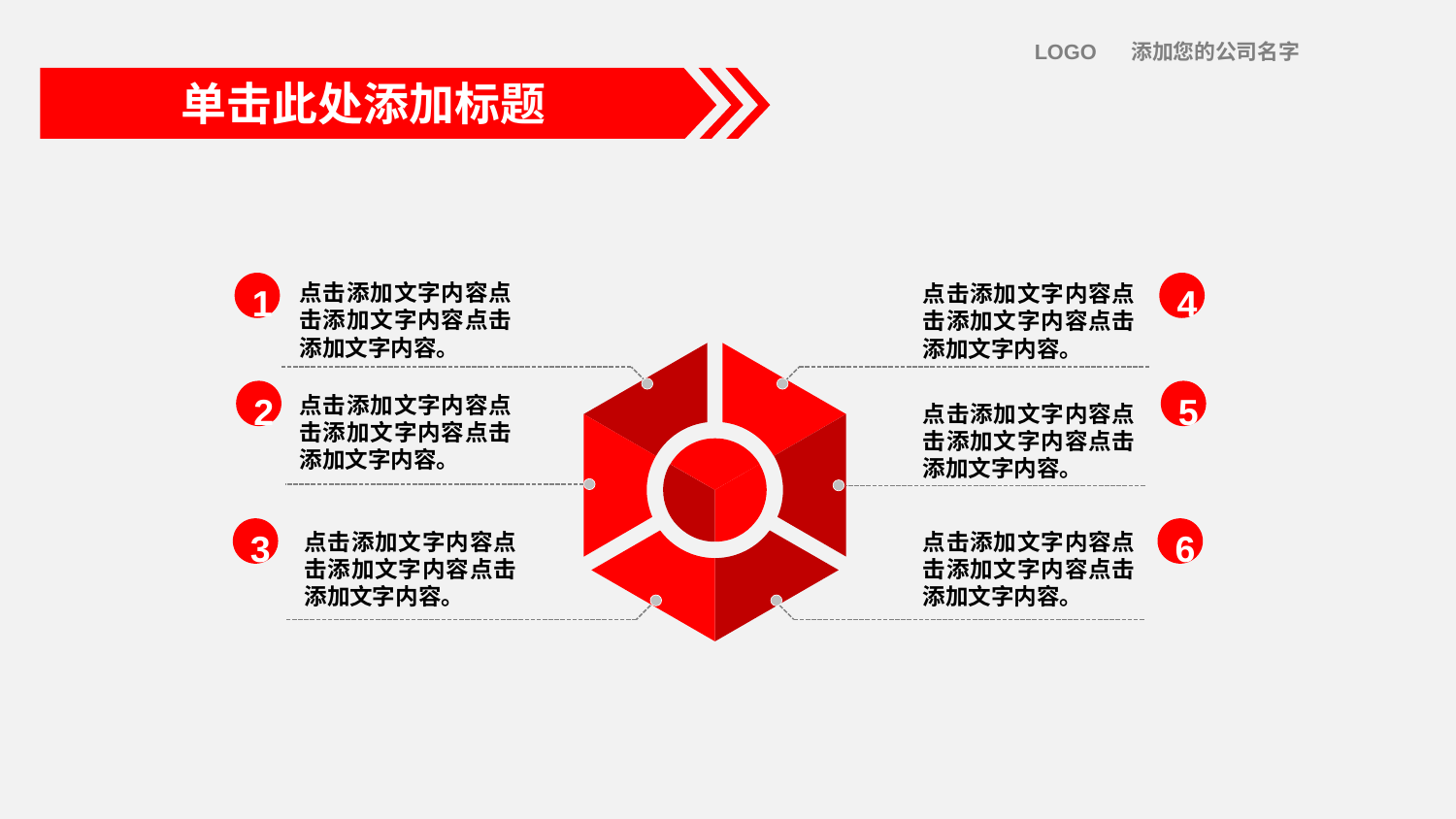

LOGO     添加您的公司名字

单击此处添加标题
点击添加文字内容点击添加文字内容点击添加文字内容。

1
点击添加文字内容点击添加文字内容点击添加文字内容。

4

2

5
点击添加文字内容点击添加文字内容点击添加文字内容。
点击添加文字内容点击添加文字内容点击添加文字内容。

3

6
点击添加文字内容点击添加文字内容点击添加文字内容。
点击添加文字内容点击添加文字内容点击添加文字内容。